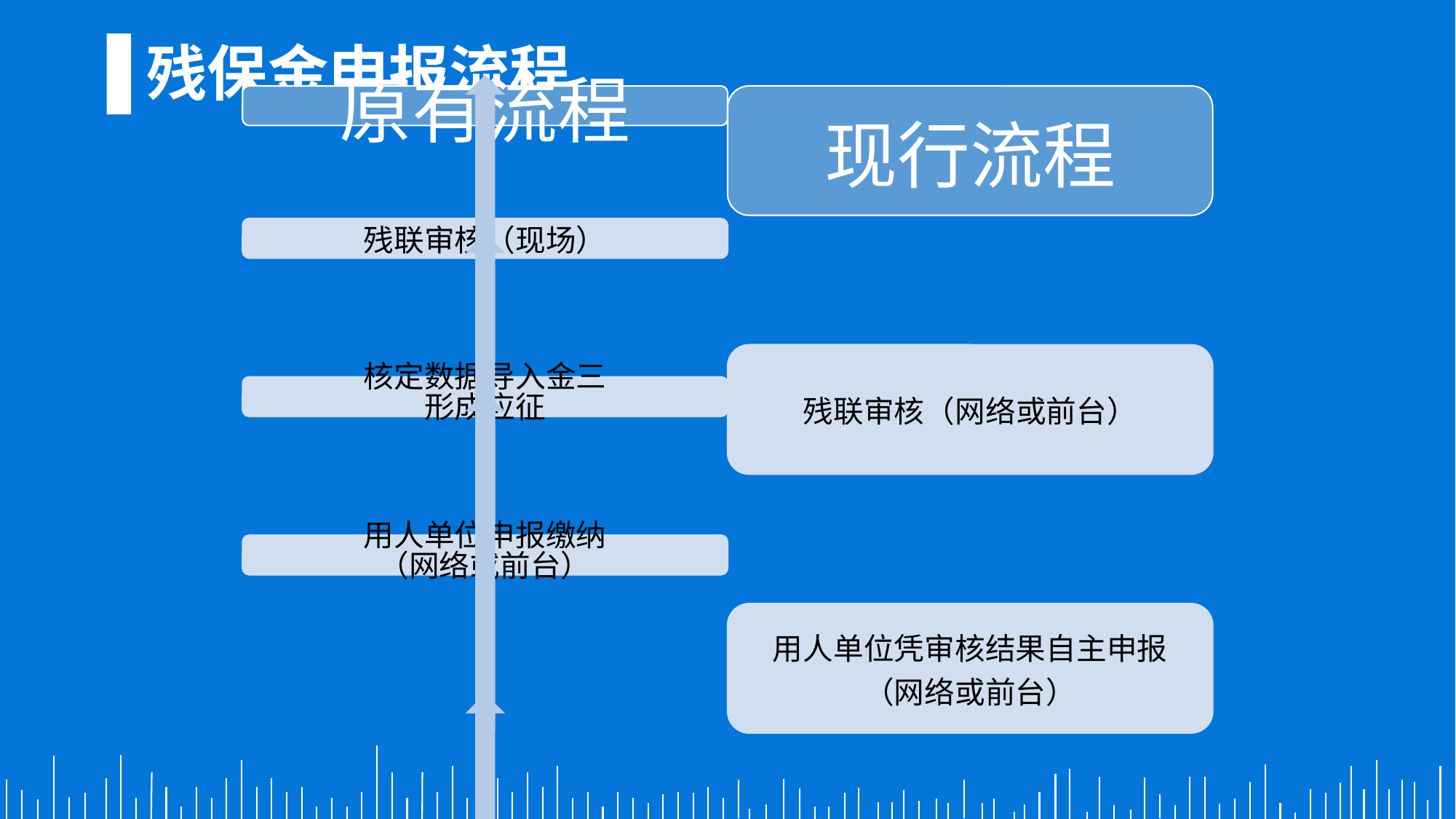

残保金申报流程

原有流程
核定数据导入金三
形成应征
用人单位申报缴纳
（网络或前台）
现行流程
用人单位凭审核结果自主申报（网络或前台）
残联审核（现场）
残联审核（网络或前台）